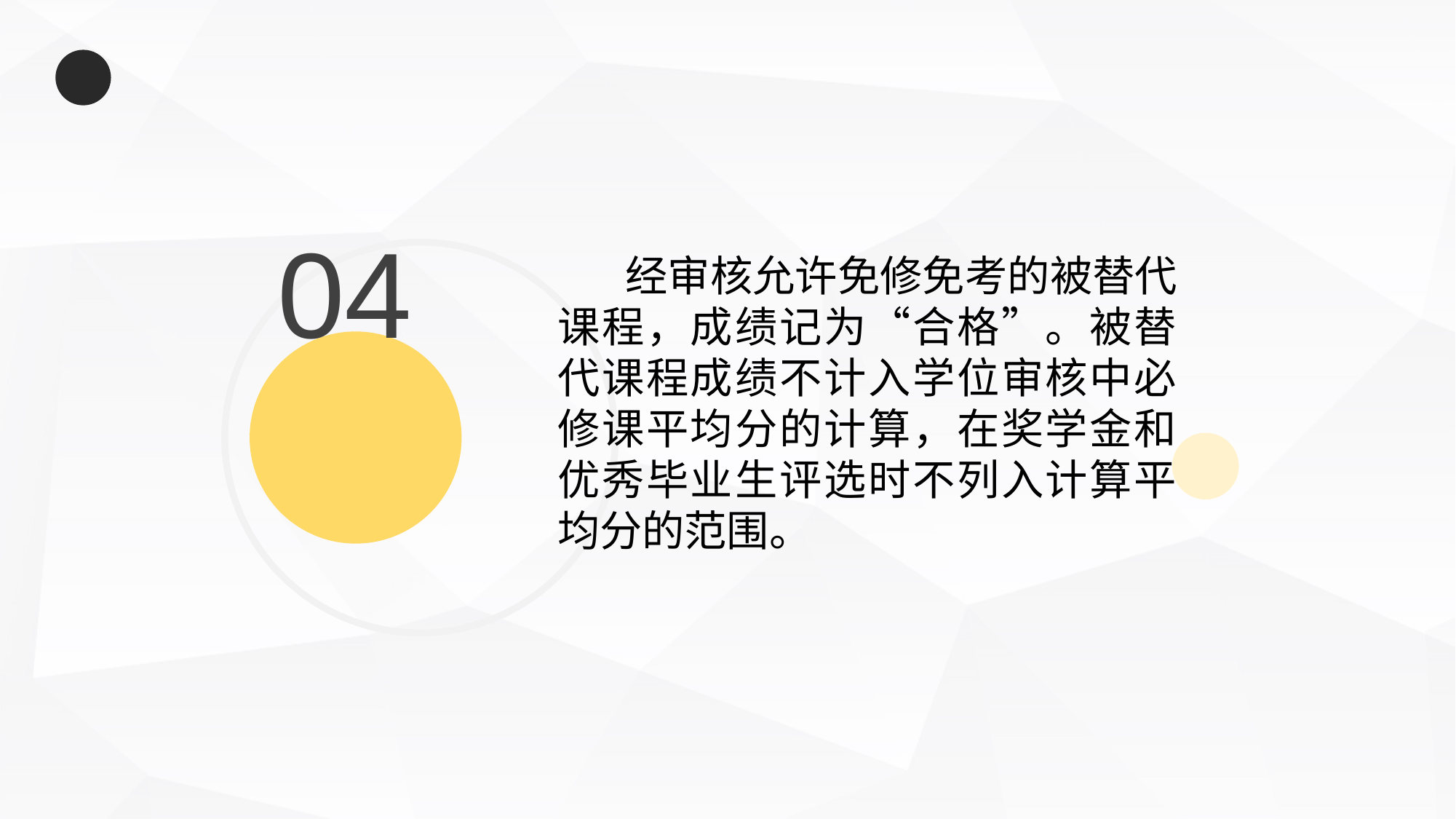

04

      经审核允许免修免考的被替代课程，成绩记为“合格”。被替代课程成绩不计入学位审核中必修课平均分的计算，在奖学金和优秀毕业生评选时不列入计算平均分的范围。